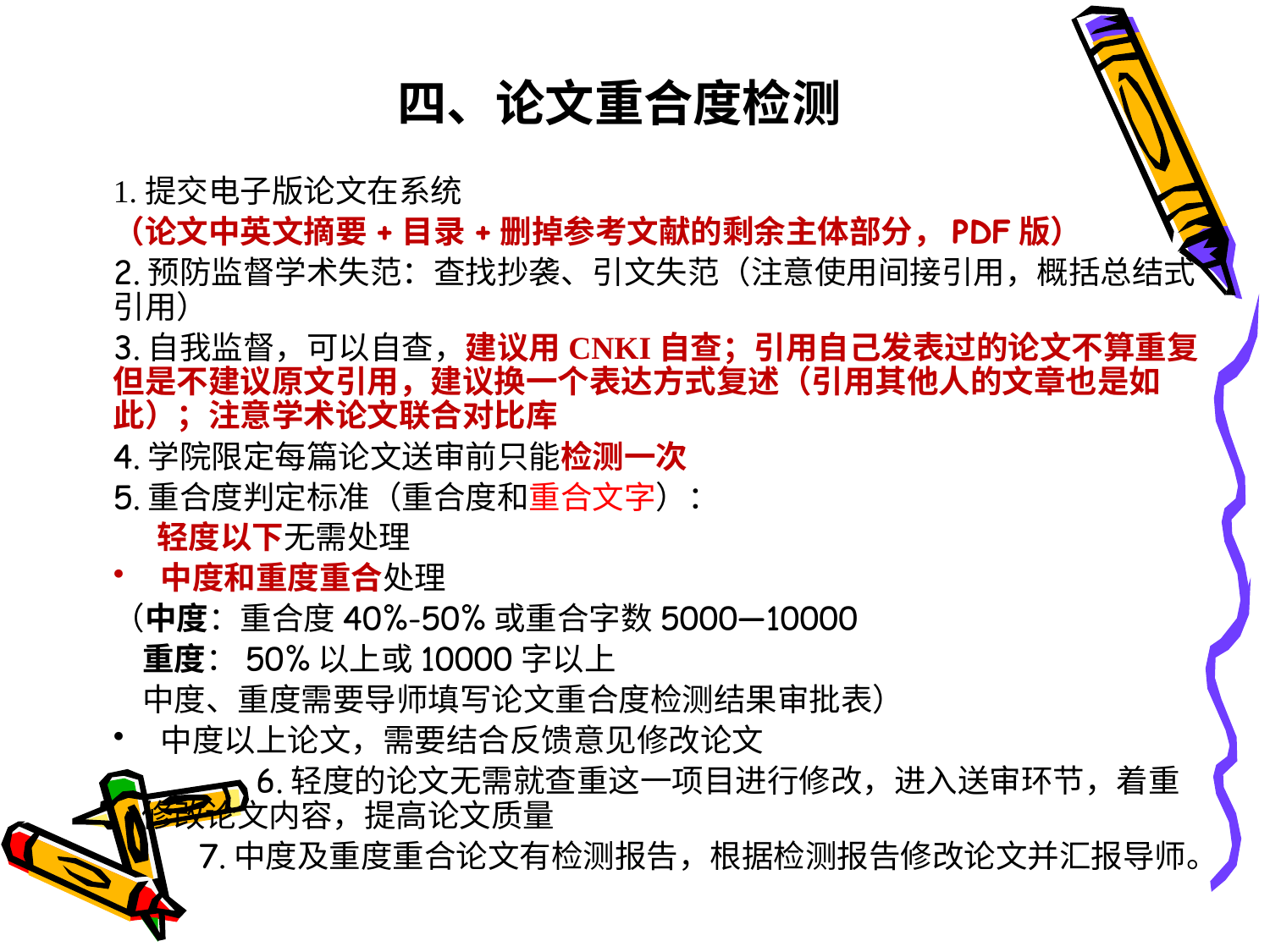

# 四、论文重合度检测
1.提交电子版论文在系统
（论文中英文摘要+目录+删掉参考文献的剩余主体部分，PDF版）
2.预防监督学术失范：查找抄袭、引文失范（注意使用间接引用，概括总结式引用）
3.自我监督，可以自查，建议用CNKI自查；引用自己发表过的论文不算重复但是不建议原文引用，建议换一个表达方式复述（引用其他人的文章也是如此）；注意学术论文联合对比库
4.学院限定每篇论文送审前只能检测一次
5.重合度判定标准（重合度和重合文字）：
     轻度以下无需处理
中度和重度重合处理
（中度：重合度40%-50%或重合字数5000—10000
   重度：50%以上或10000字以上
   中度、重度需要导师填写论文重合度检测结果审批表）
中度以上论文，需要结合反馈意见修改论文
               6.轻度的论文无需就查重这一项目进行修改，进入送审环节，着重       修改论文内容，提高论文质量
         7.中度及重度重合论文有检测报告，根据检测报告修改论文并汇报导师。